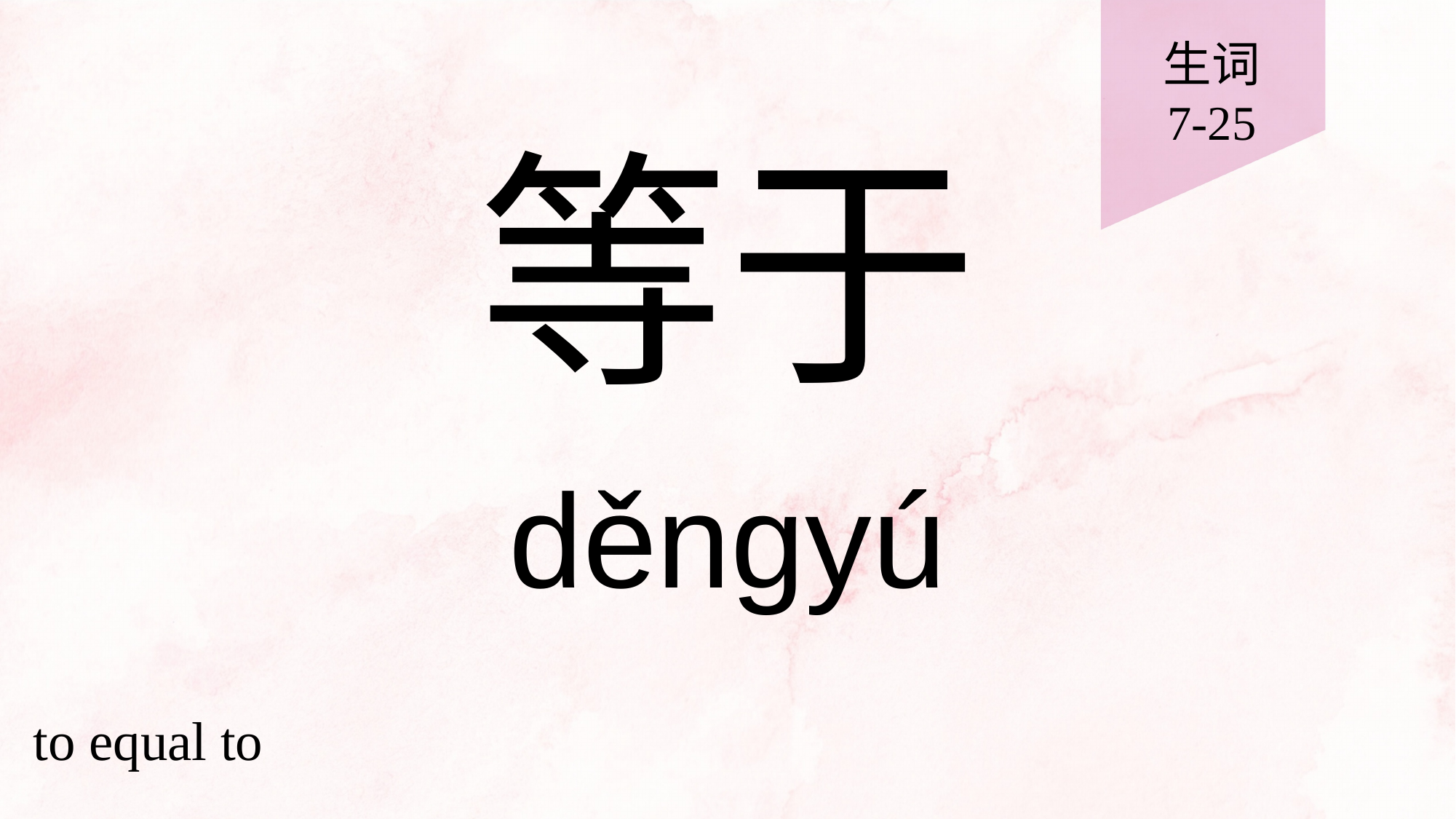

生词
7-25
# 等于
děngyú
to equal to